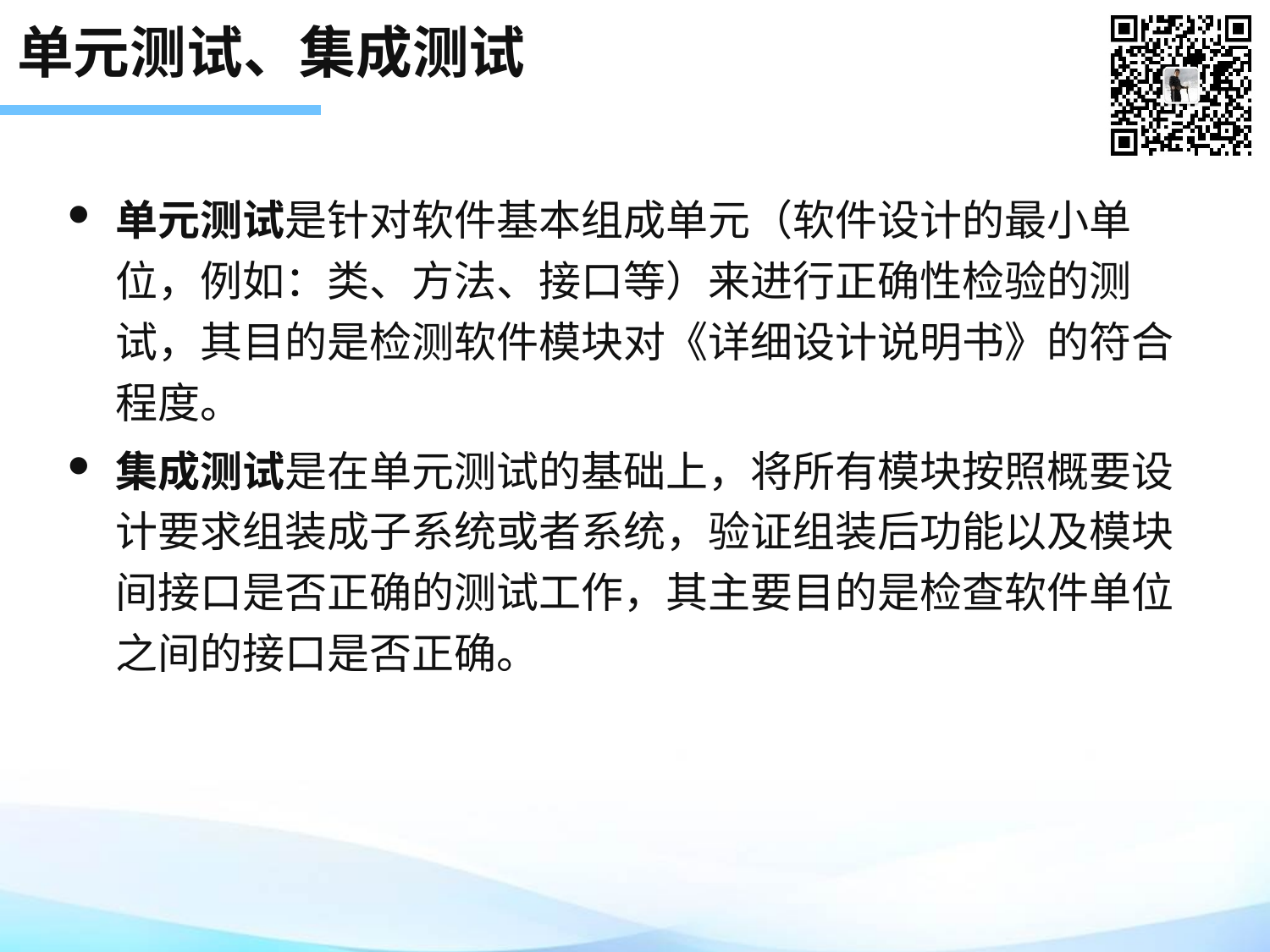

# 单元测试、集成测试
单元测试是针对软件基本组成单元（软件设计的最小单位，例如：类、方法、接口等）来进行正确性检验的测试，其目的是检测软件模块对《详细设计说明书》的符合程度。
集成测试是在单元测试的基础上，将所有模块按照概要设计要求组装成子系统或者系统，验证组装后功能以及模块间接口是否正确的测试工作，其主要目的是检查软件单位之间的接口是否正确。